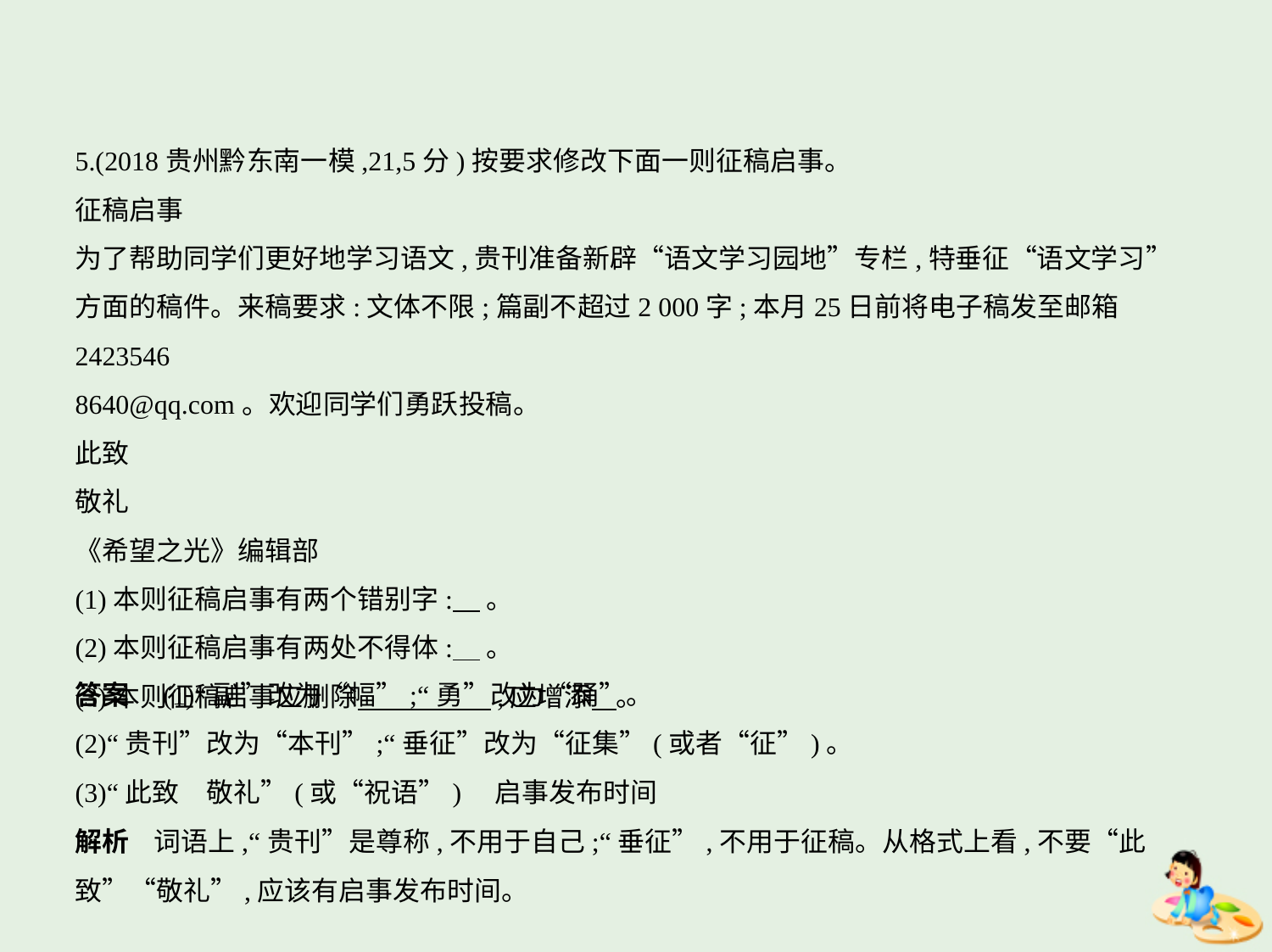

5.(2018贵州黔东南一模,21,5分)按要求修改下面一则征稿启事。
征稿启事
为了帮助同学们更好地学习语文,贵刊准备新辟“语文学习园地”专栏,特垂征“语文学习”
方面的稿件。来稿要求:文体不限;篇副不超过2 000字;本月25日前将电子稿发至邮箱2423546
8640@qq.com。欢迎同学们勇跃投稿。
此致
敬礼
《希望之光》编辑部
(1)本则征稿启事有两个错别字:    。
(2)本则征稿启事有两处不得体:    。
(3)本则征稿启事应删除　　　　    ,应增添    。
答案　(1)“副”改为“幅”;“勇”改为“踊”。
(2)“贵刊”改为“本刊”;“垂征”改为“征集”(或者“征”)。
(3)“此致　敬礼”(或“祝语”)　启事发布时间
解析    词语上,“贵刊”是尊称,不用于自己;“垂征”,不用于征稿。从格式上看,不要“此
致”“敬礼”,应该有启事发布时间。